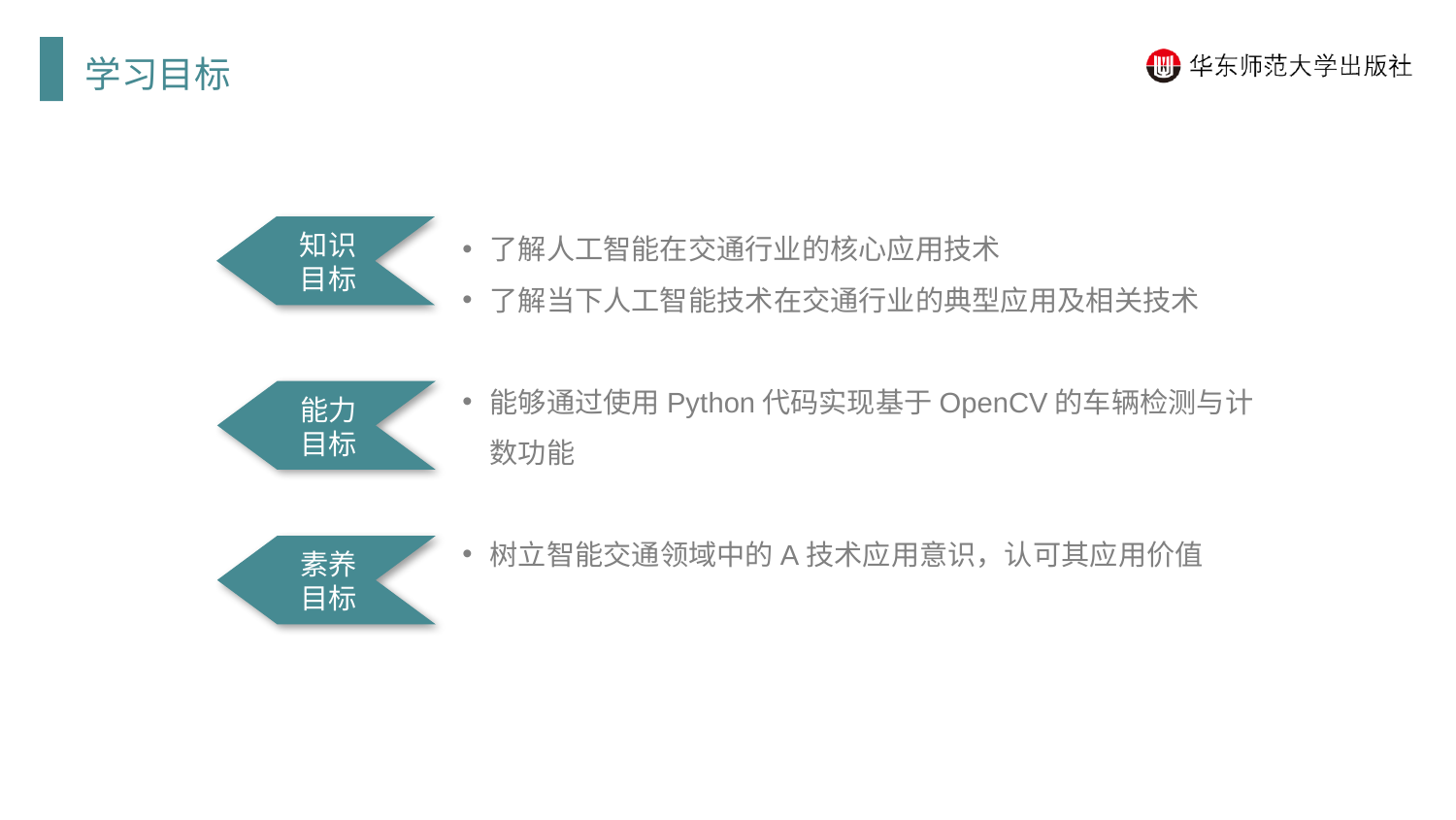

学习目标
了解人工智能在交通行业的核心应用技术
了解当下人工智能技术在交通行业的典型应用及相关技术

能够通过使用Python代码实现基于OpenCV的车辆检测与计数功能

树立智能交通领域中的A技术应用意识，认可其应用价值

知识目标

能力目标

素养目标